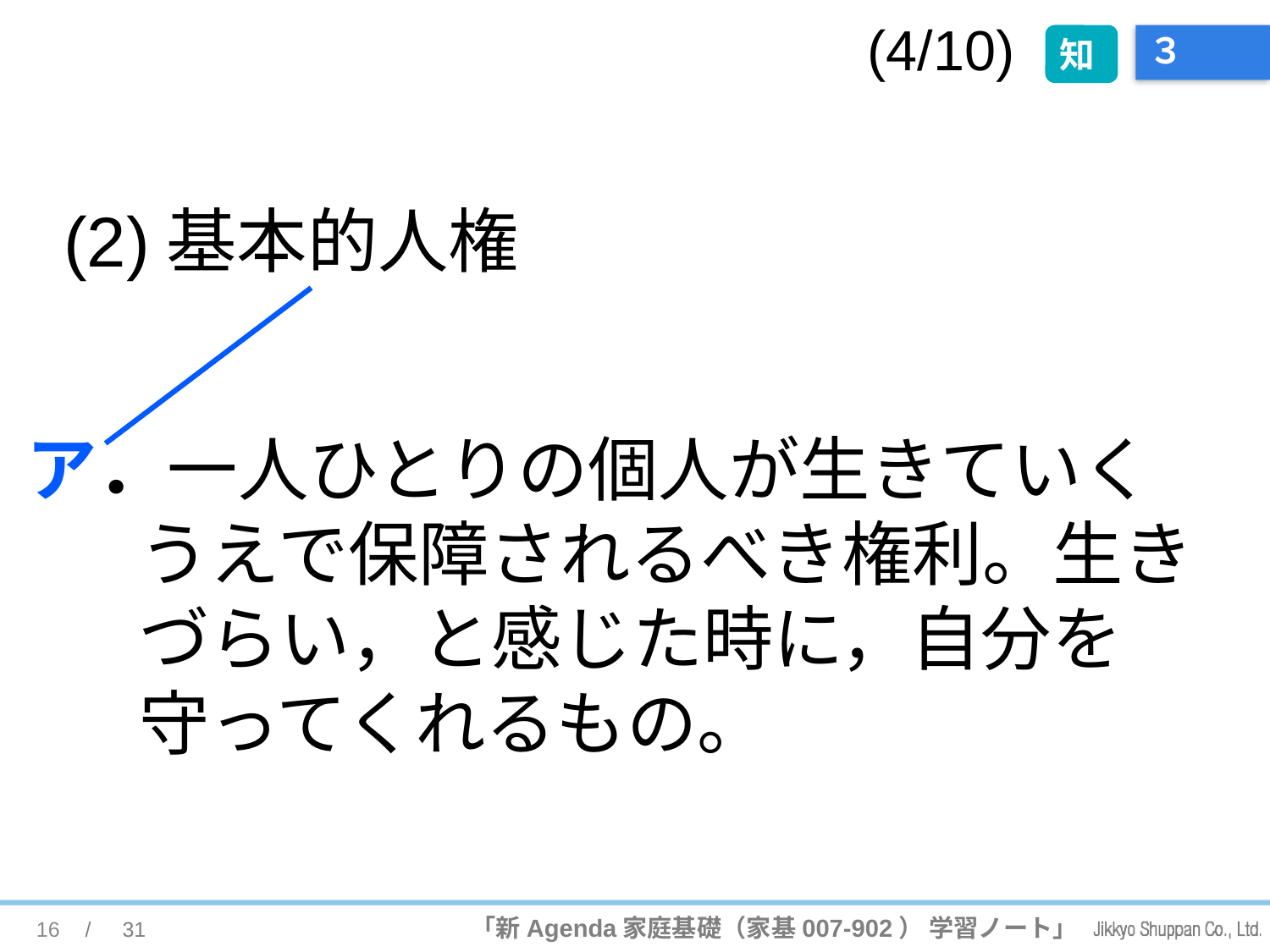

(4/10)
知
# ３
(2)基本的人権
ア．一人ひとりの個人が生きていくうえで保障されるべき権利。生きづらい，と感じた時に，自分を守ってくれるもの。
16